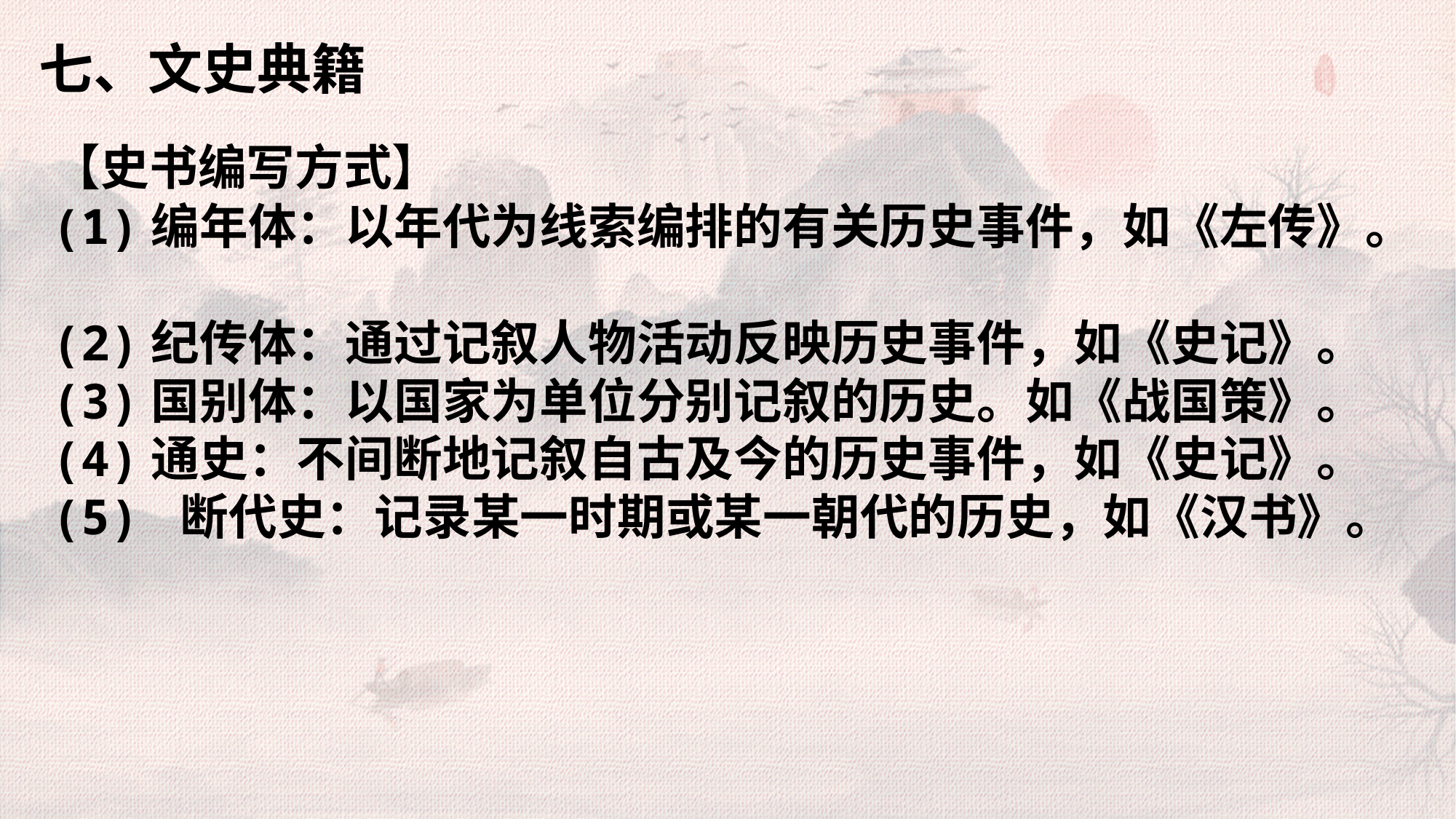

七、文史典籍
【史书编写方式】
(1)编年体：以年代为线索编排的有关历史事件，如《左传》。
(2)纪传体：通过记叙人物活动反映历史事件，如《史记》。
(3)国别体：以国家为单位分别记叙的历史。如《战国策》。
(4)通史：不间断地记叙自古及今的历史事件，如《史记》。
(5) 断代史：记录某一时期或某一朝代的历史，如《汉书》。